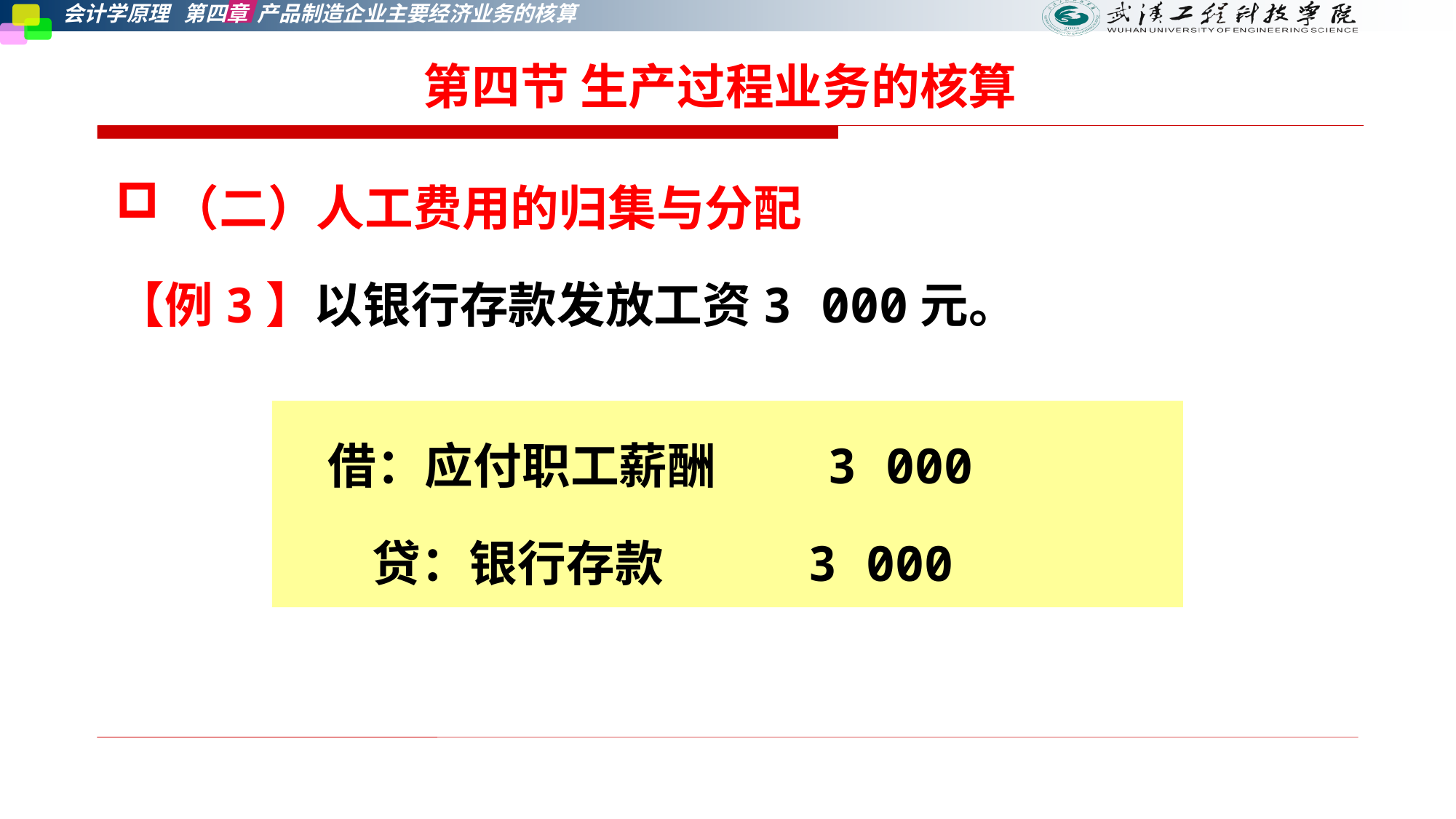

第四节 生产过程业务的核算
（二）人工费用的归集与分配
【例3】以银行存款发放工资3 000元。
   借：应付职工薪酬         3 000
       贷：银行存款            3 000